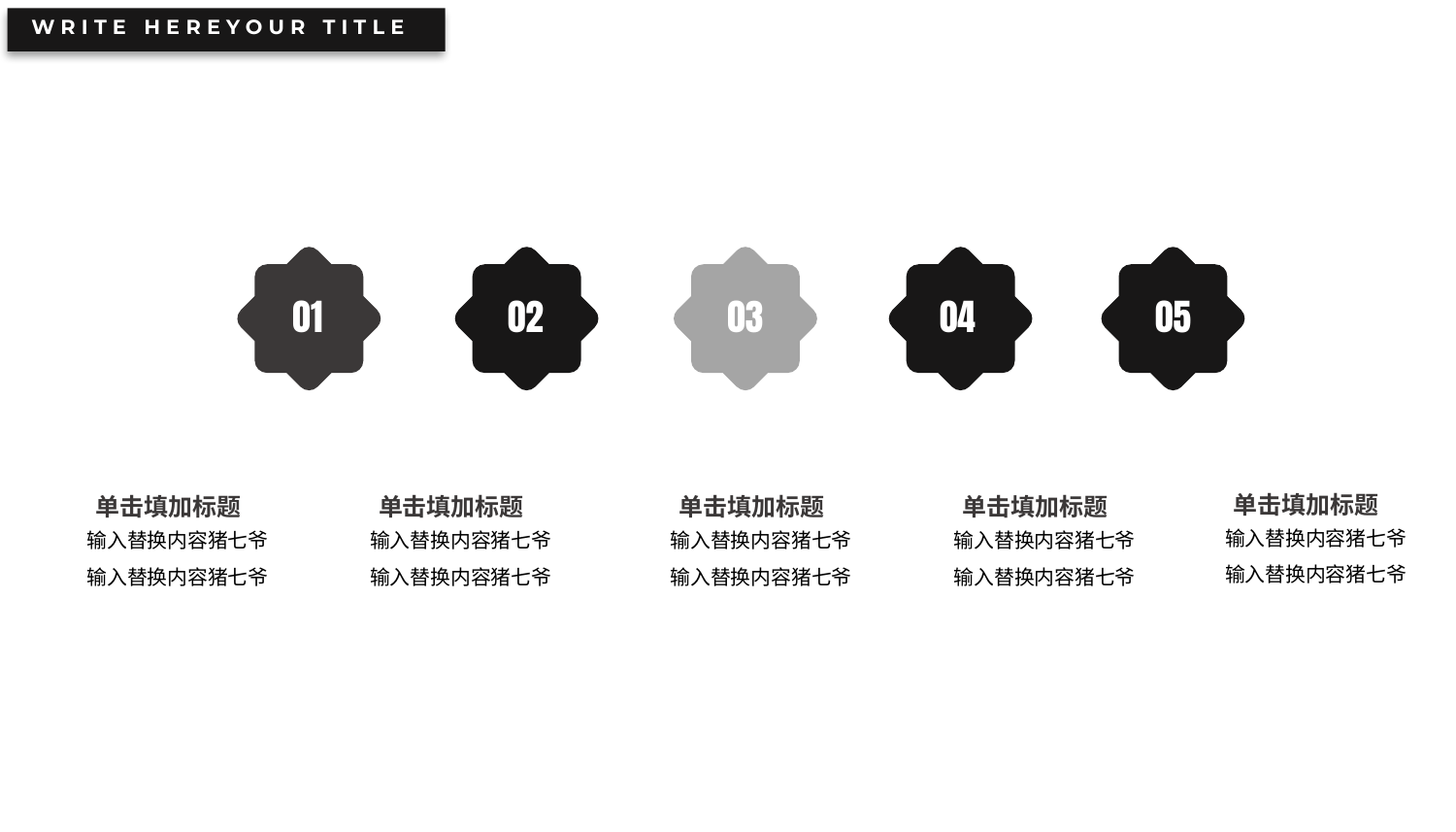

WRITE HEREYOUR TITLE

04
05
01
02
03
单击填加标题
单击填加标题
单击填加标题
单击填加标题
单击填加标题
输入替换内容猪七爷
输入替换内容猪七爷
输入替换内容猪七爷
输入替换内容猪七爷
输入替换内容猪七爷
输入替换内容猪七爷
输入替换内容猪七爷
输入替换内容猪七爷
输入替换内容猪七爷
输入替换内容猪七爷